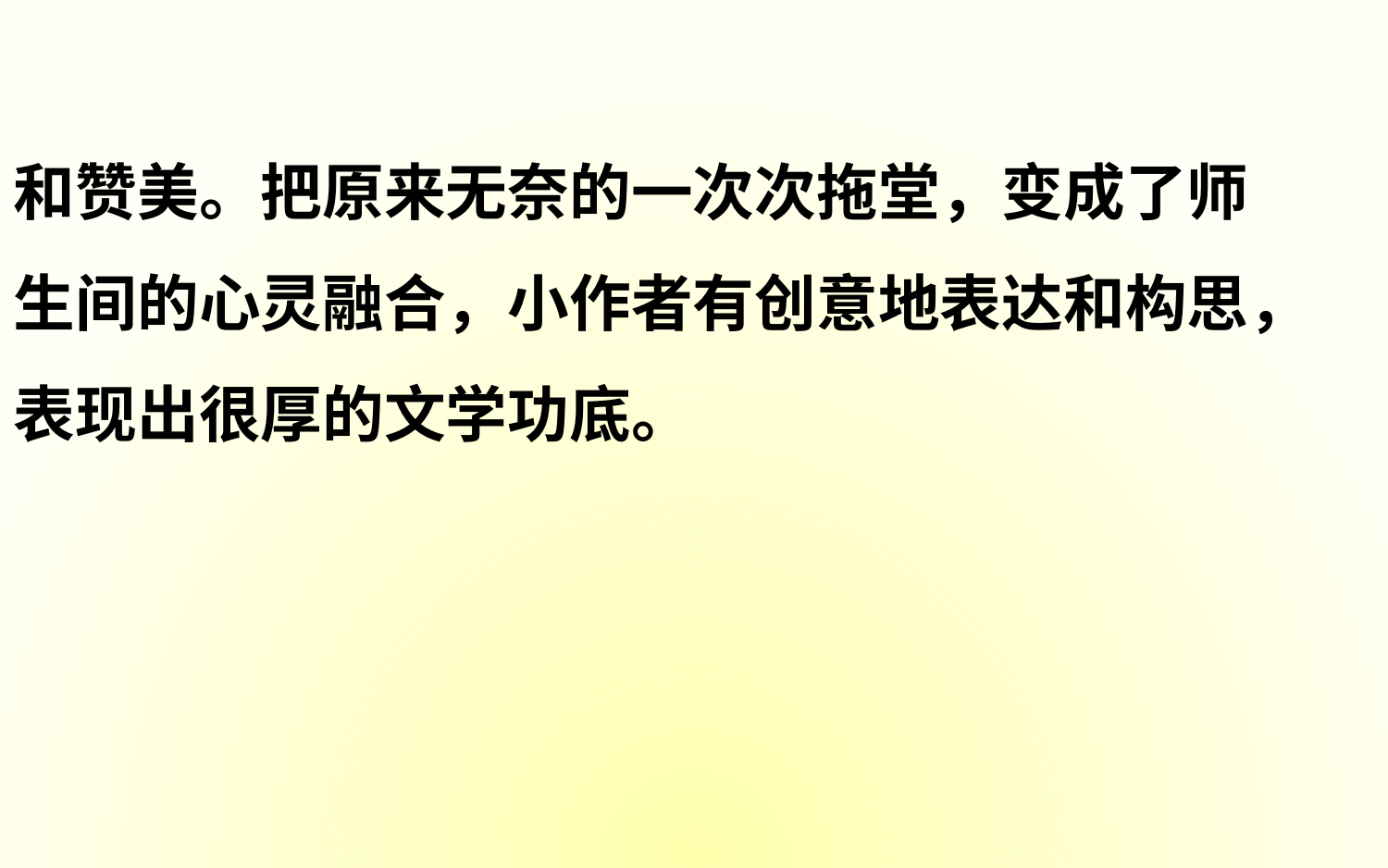

和赞美。把原来无奈的一次次拖堂，变成了师生间的心灵融合，小作者有创意地表达和构思，表现出很厚的文学功底。